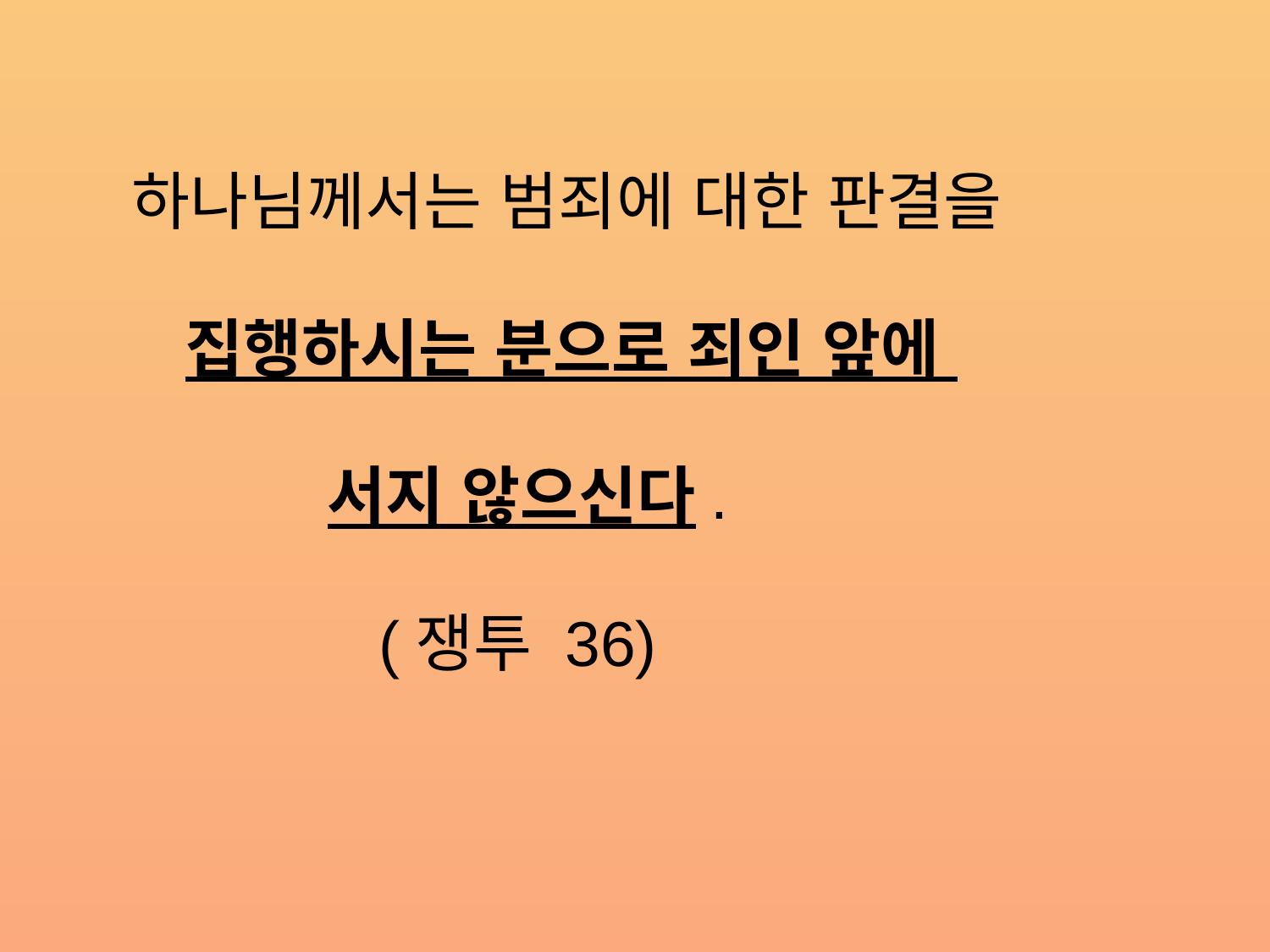

하나님께서는 범죄에 대한 판결을

        집행하시는 분으로 죄인 앞에

                서지 않으신다.

                    (쟁투 36)